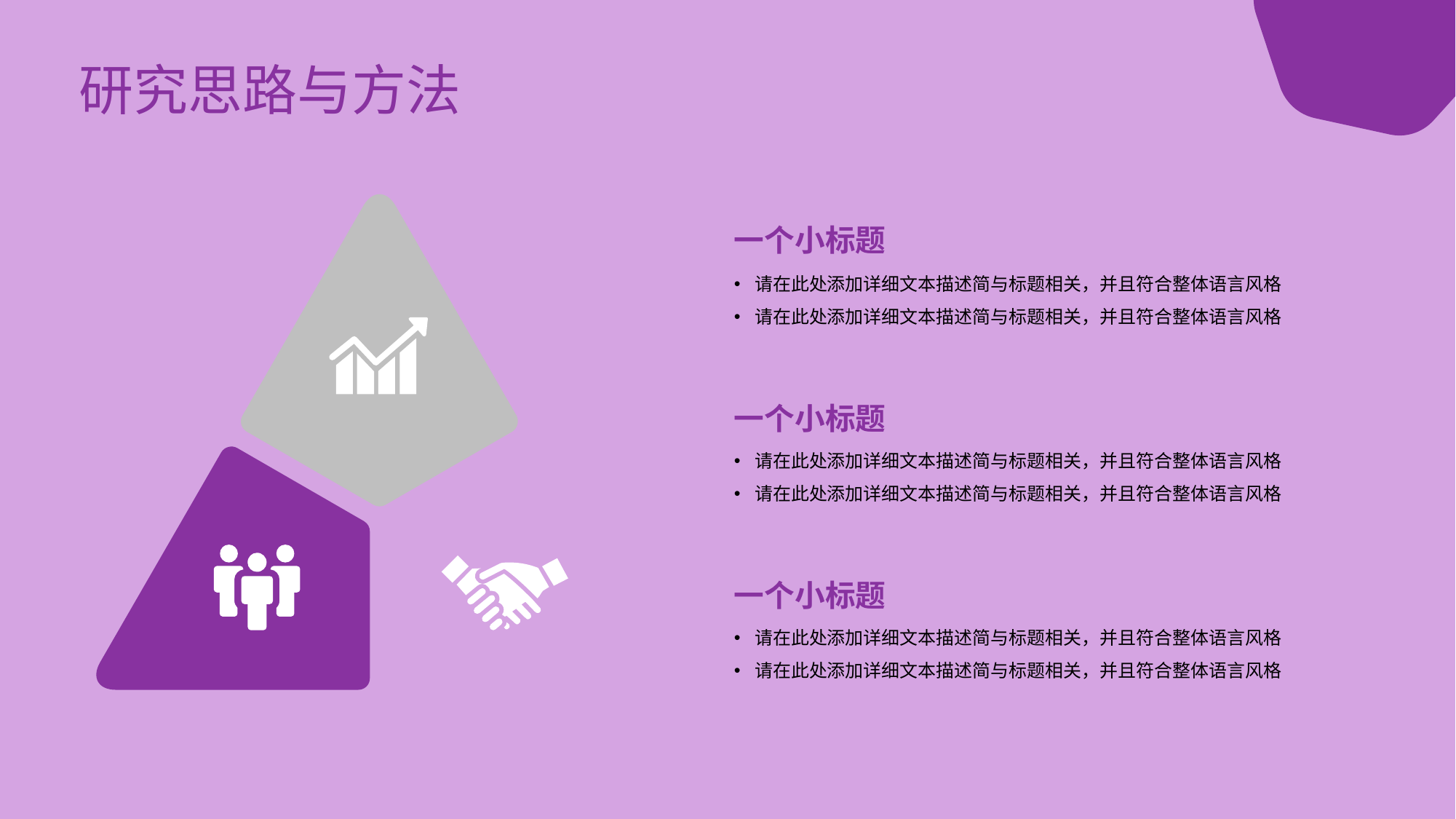

# 研究思路与方法

一个小标题
请在此处添加详细文本描述简与标题相关，并且符合整体语言风格
请在此处添加详细文本描述简与标题相关，并且符合整体语言风格
一个小标题
请在此处添加详细文本描述简与标题相关，并且符合整体语言风格
请在此处添加详细文本描述简与标题相关，并且符合整体语言风格
一个小标题
请在此处添加详细文本描述简与标题相关，并且符合整体语言风格
请在此处添加详细文本描述简与标题相关，并且符合整体语言风格